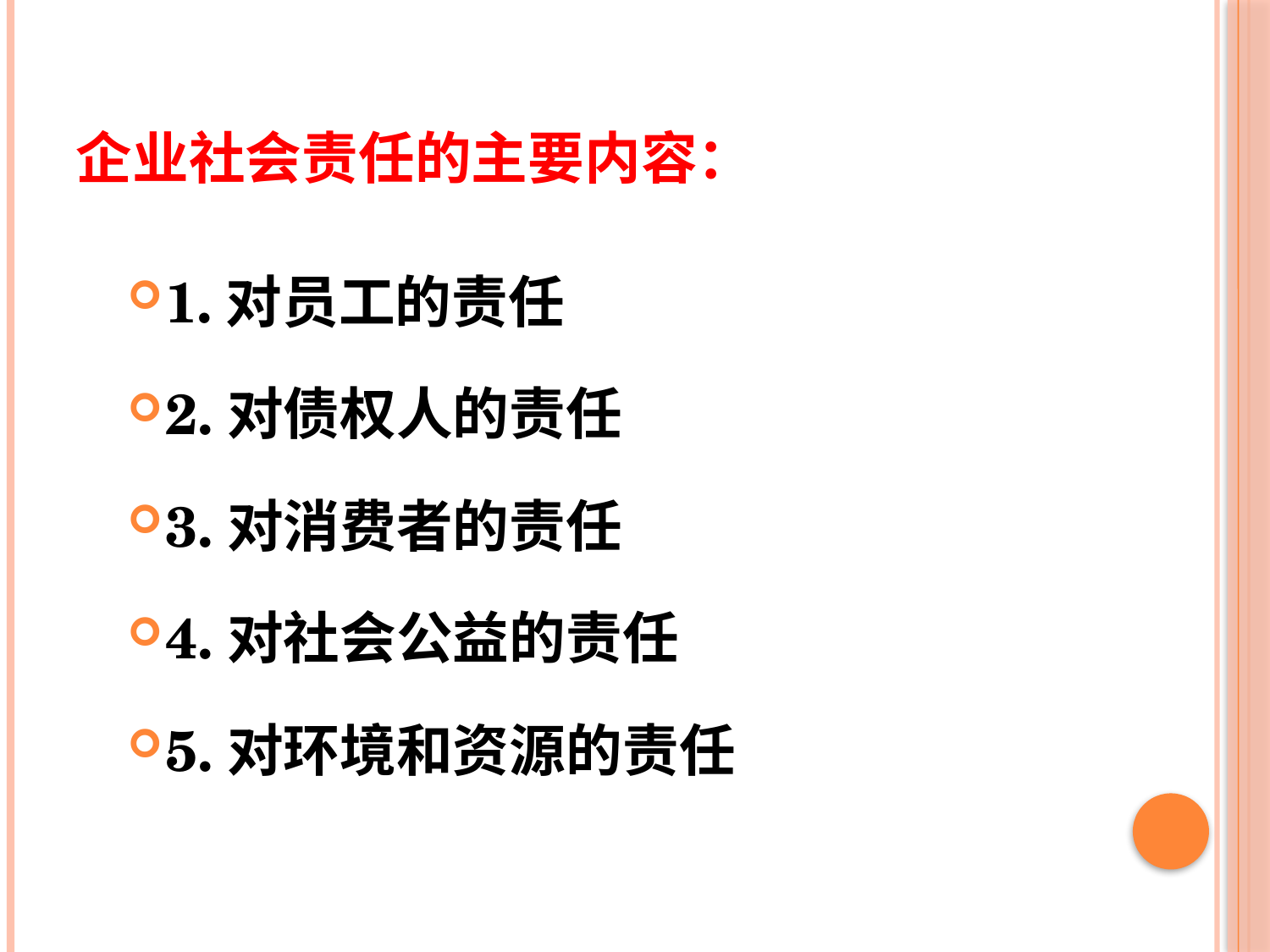

# 企业社会责任的主要内容：
1.对员工的责任
2.对债权人的责任
3.对消费者的责任
4.对社会公益的责任
5.对环境和资源的责任